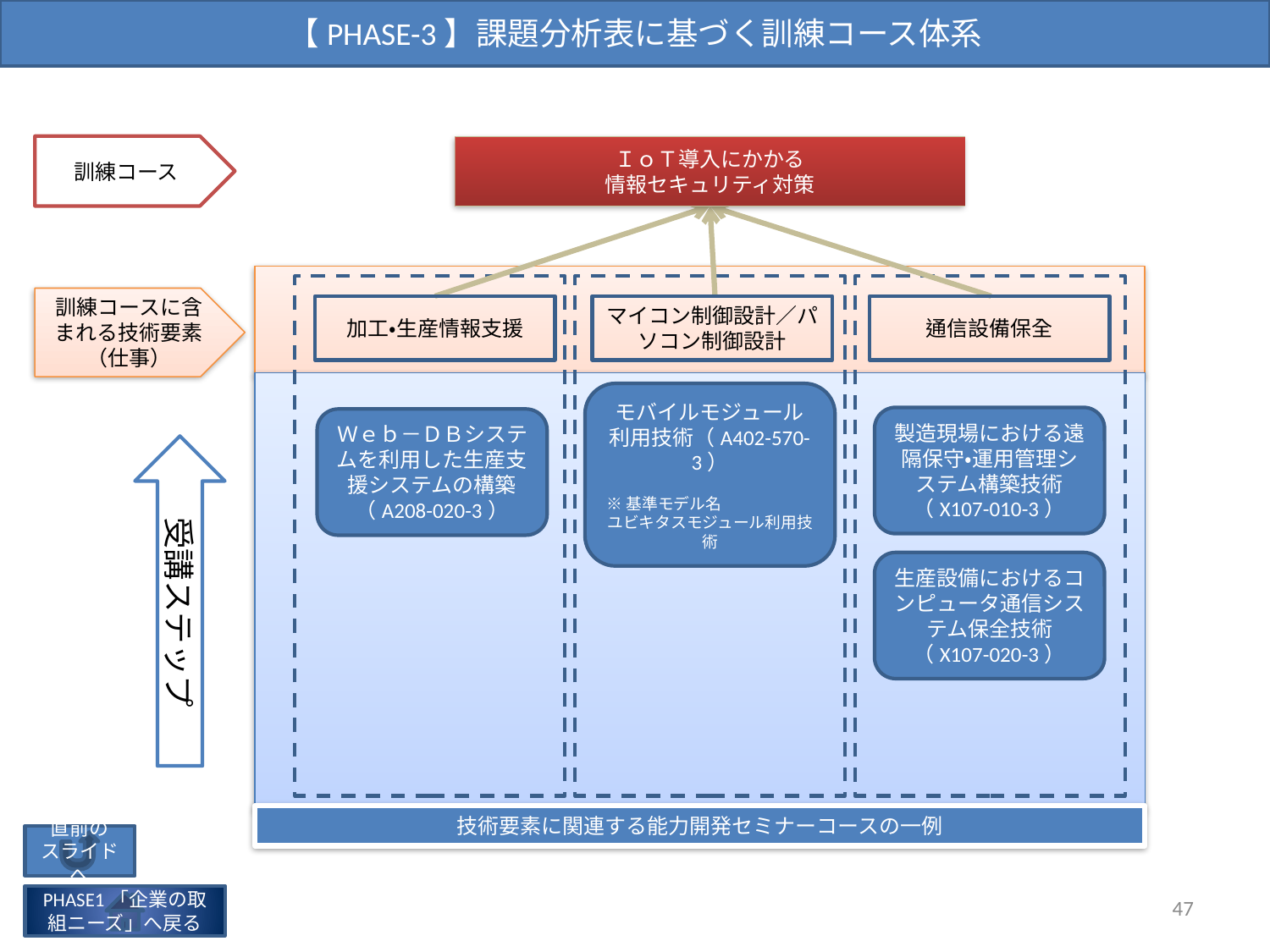

【PHASE-3】課題分析表に基づく訓練コース体系
訓練コース
ＩｏＴ導入にかかる
情報セキュリティ対策

訓練コースに含まれる技術要素
（仕事）
マイコン制御設計／パソコン制御設計
加工・生産情報支援
通信設備保全

製造現場における遠隔保守・運用管理システム構築技術（X107-010-3）
モバイルモジュール利用技術（A402-570-3）

※基準モデル名
ユビキタスモジュール利用技術
Ｗｅｂ－ＤＢシステムを利用した生産支援システムの構築（A208-020-3）
受講ステップ
生産設備におけるコンピュータ通信システム保全技術（X107-020-3）
技術要素に関連する能力開発セミナーコースの一例
直前の
スライドへ
47
PHASE1「企業の取組ニーズ」へ戻る